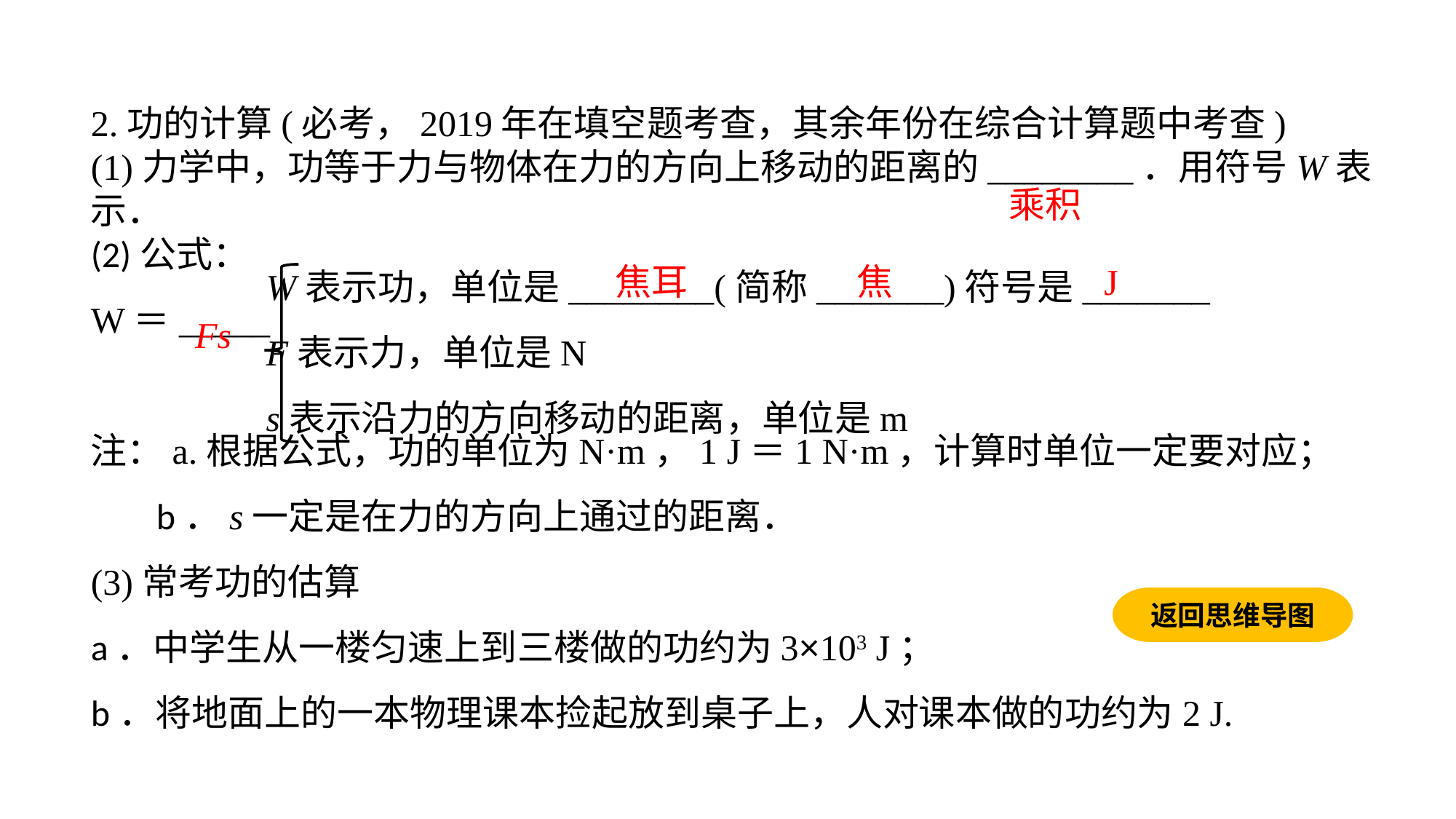

2.功的计算(必考，2019年在填空题考查，其余年份在综合计算题中考查)(1)力学中，功等于力与物体在力的方向上移动的距离的________．用符号W表示．(2)公式：W＝_____

注：a.根据公式，功的单位为N·m，1 J＝1 N·m，计算时单位一定要对应；        b．s一定是在力的方向上通过的距离．
(3)常考功的估算a．中学生从一楼匀速上到三楼做的功约为3×103 J；b．将地面上的一本物理课本捡起放到桌子上，人对课本做的功约为2 J.
乘积
W表示功，单位是________(简称_______)符号是_______
F表示力，单位是N
s表示沿力的方向移动的距离，单位是m
焦耳
焦
J

Fs
返回思维导图